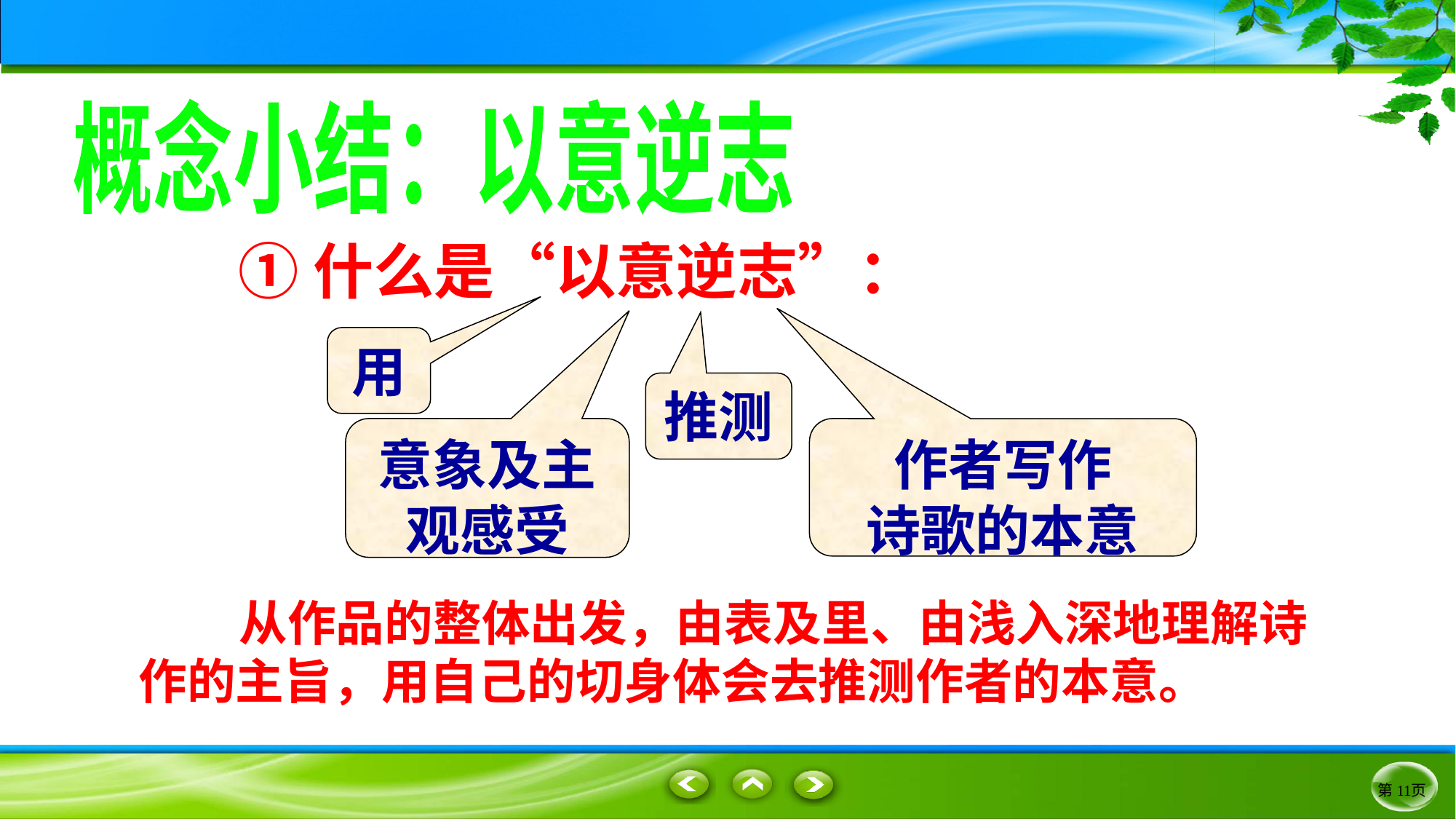

概念小结：以意逆志
①什么是“以意逆志”：
用
推测
意象及主观感受
作者写作
诗歌的本意
        从作品的整体出发，由表及里、由浅入深地理解诗作的主旨，用自己的切身体会去推测作者的本意。